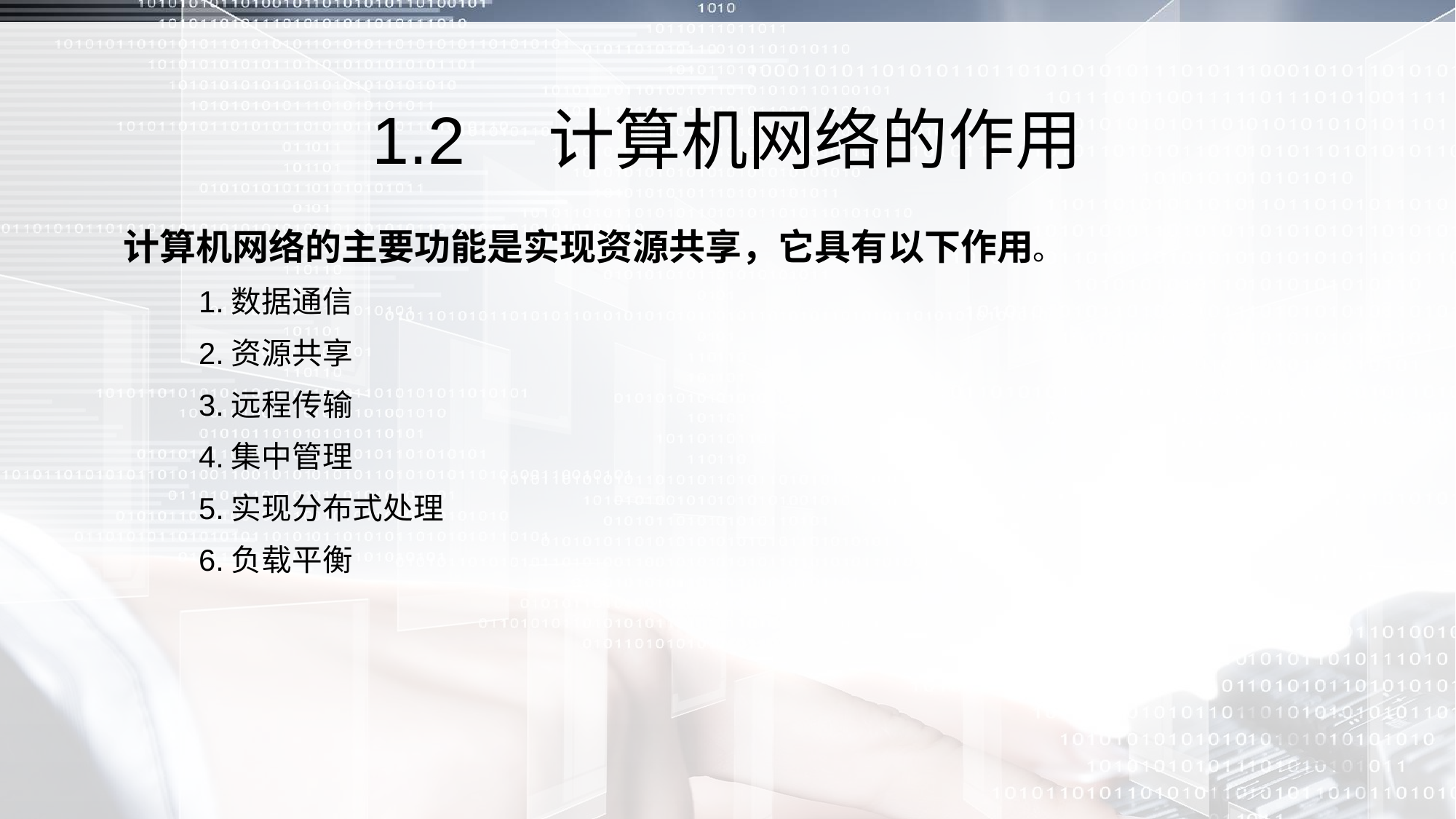

# 1.2　计算机网络的作用
计算机网络的主要功能是实现资源共享，它具有以下作用。
         1.数据通信
         2.资源共享
         3.远程传输
         4.集中管理
         5.实现分布式处理
         6.负载平衡